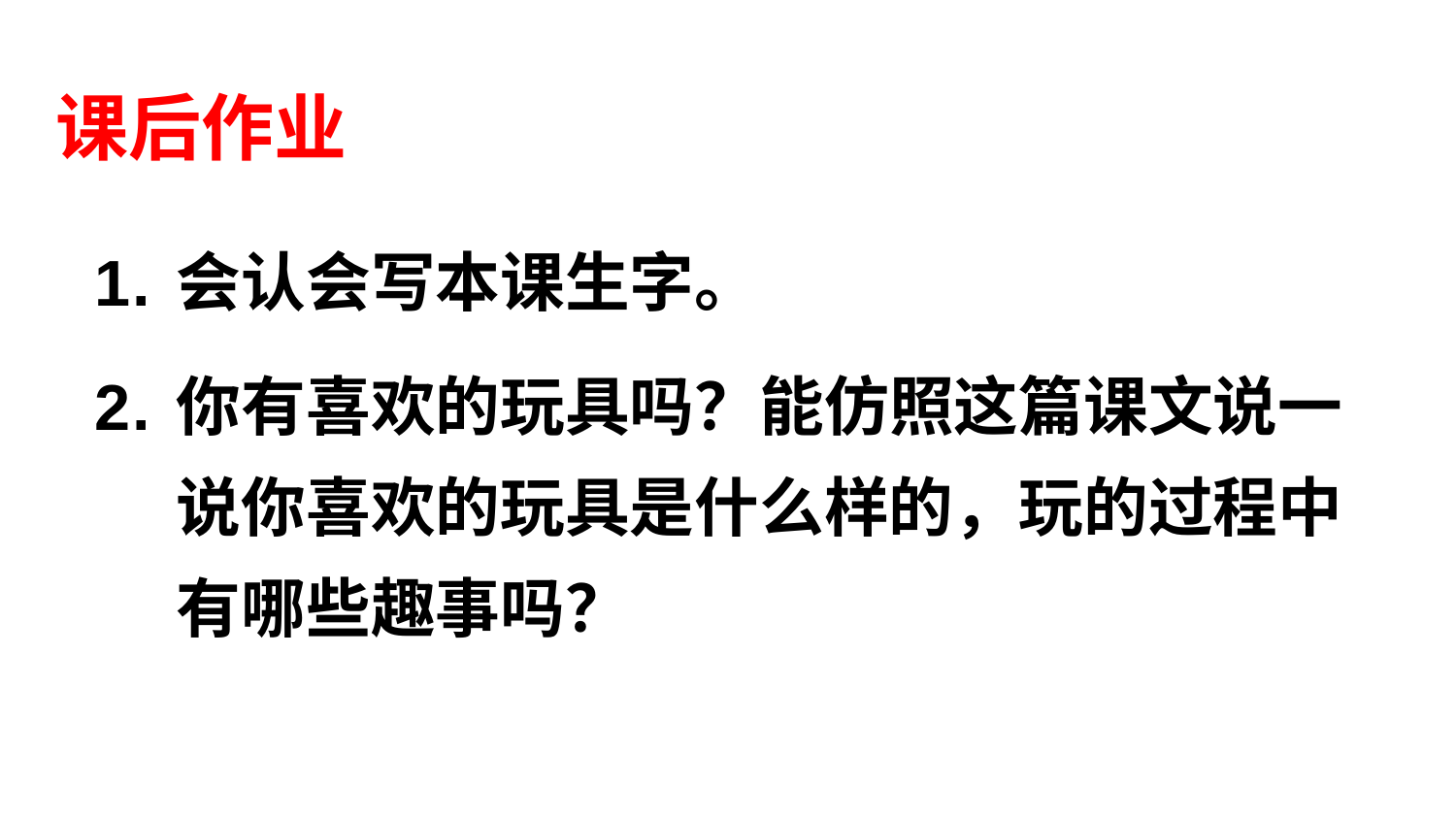

课后作业
会认会写本课生字。
你有喜欢的玩具吗？能仿照这篇课文说一说你喜欢的玩具是什么样的，玩的过程中有哪些趣事吗？